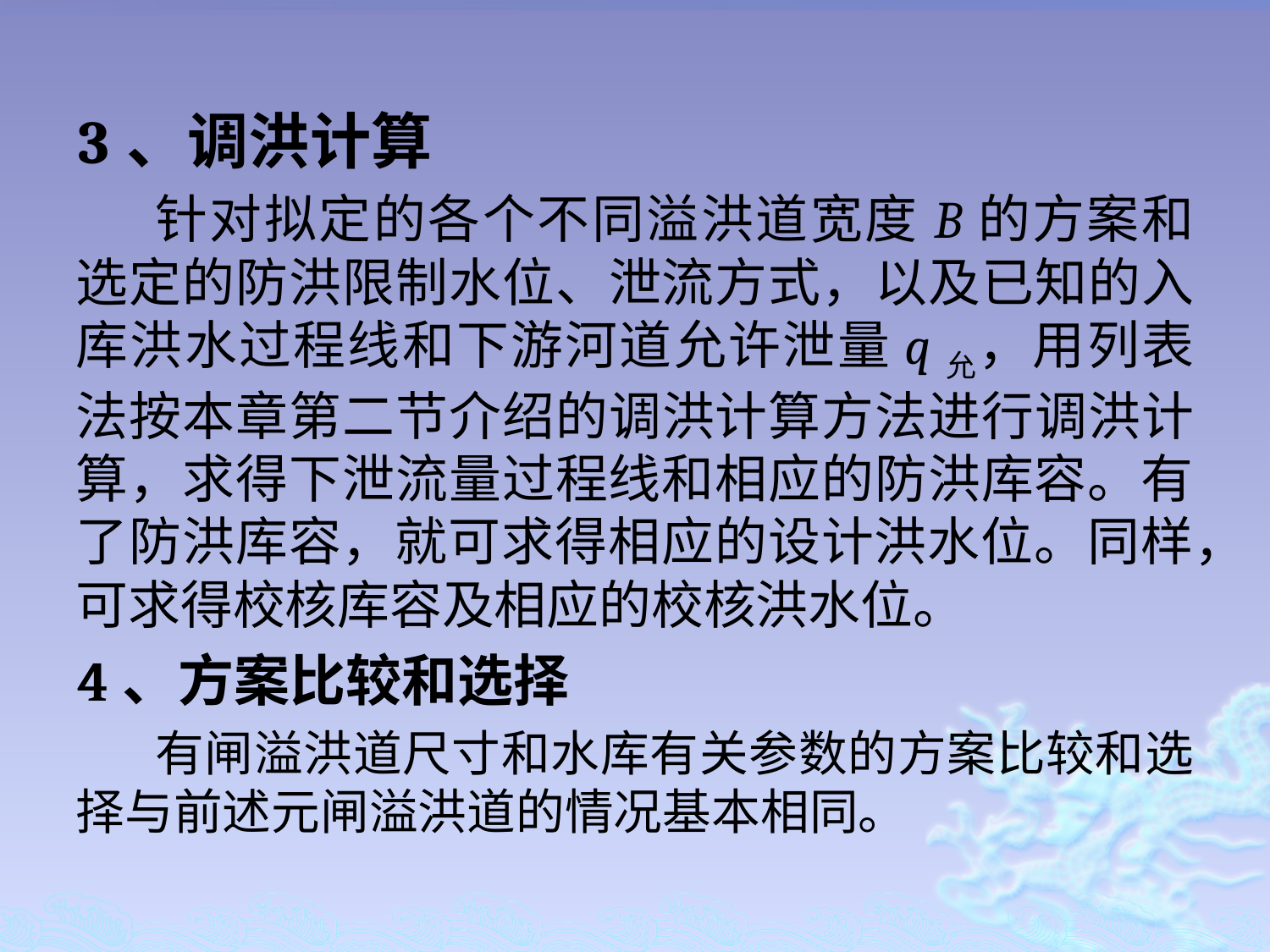

3、调洪计算
针对拟定的各个不同溢洪道宽度B的方案和选定的防洪限制水位、泄流方式，以及已知的入库洪水过程线和下游河道允许泄量q允，用列表法按本章第二节介绍的调洪计算方法进行调洪计算，求得下泄流量过程线和相应的防洪库容。有了防洪库容，就可求得相应的设计洪水位。同样，可求得校核库容及相应的校核洪水位。
4、方案比较和选择
有闸溢洪道尺寸和水库有关参数的方案比较和选择与前述元闸溢洪道的情况基本相同。